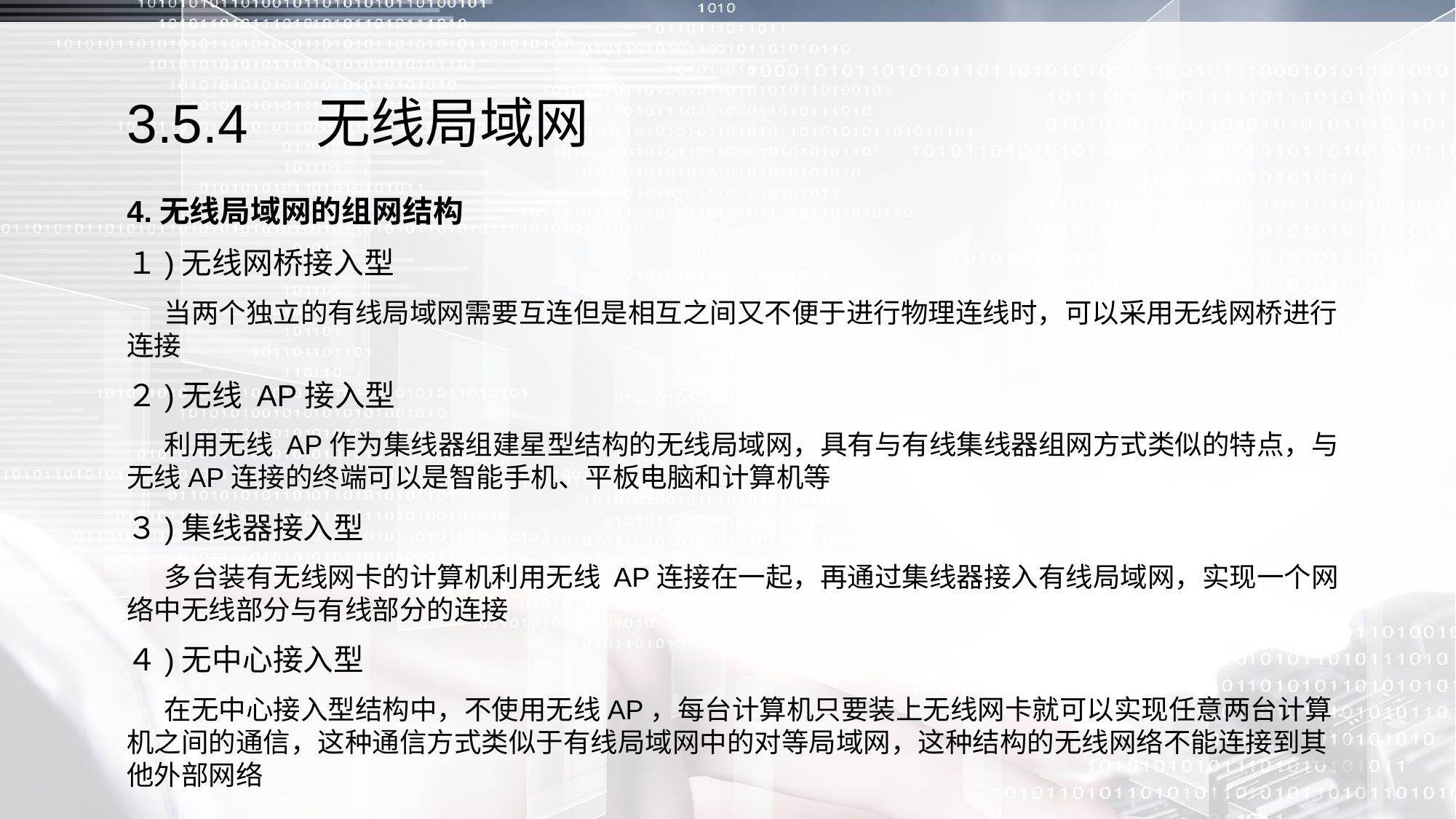

# 3.5.4　无线局域网
4.无线局域网的组网结构
１)无线网桥接入型
     当两个独立的有线局域网需要互连但是相互之间又不便于进行物理连线时，可以采用无线网桥进行连接
２)无线 AP接入型
     利用无线 AP作为集线器组建星型结构的无线局域网，具有与有线集线器组网方式类似的特点，与无线AP连接的终端可以是智能手机、平板电脑和计算机等
３)集线器接入型
     多台装有无线网卡的计算机利用无线 AP连接在一起，再通过集线器接入有线局域网，实现一个网络中无线部分与有线部分的连接
４)无中心接入型
     在无中心接入型结构中，不使用无线AP，每台计算机只要装上无线网卡就可以实现任意两台计算机之间的通信，这种通信方式类似于有线局域网中的对等局域网，这种结构的无线网络不能连接到其他外部网络